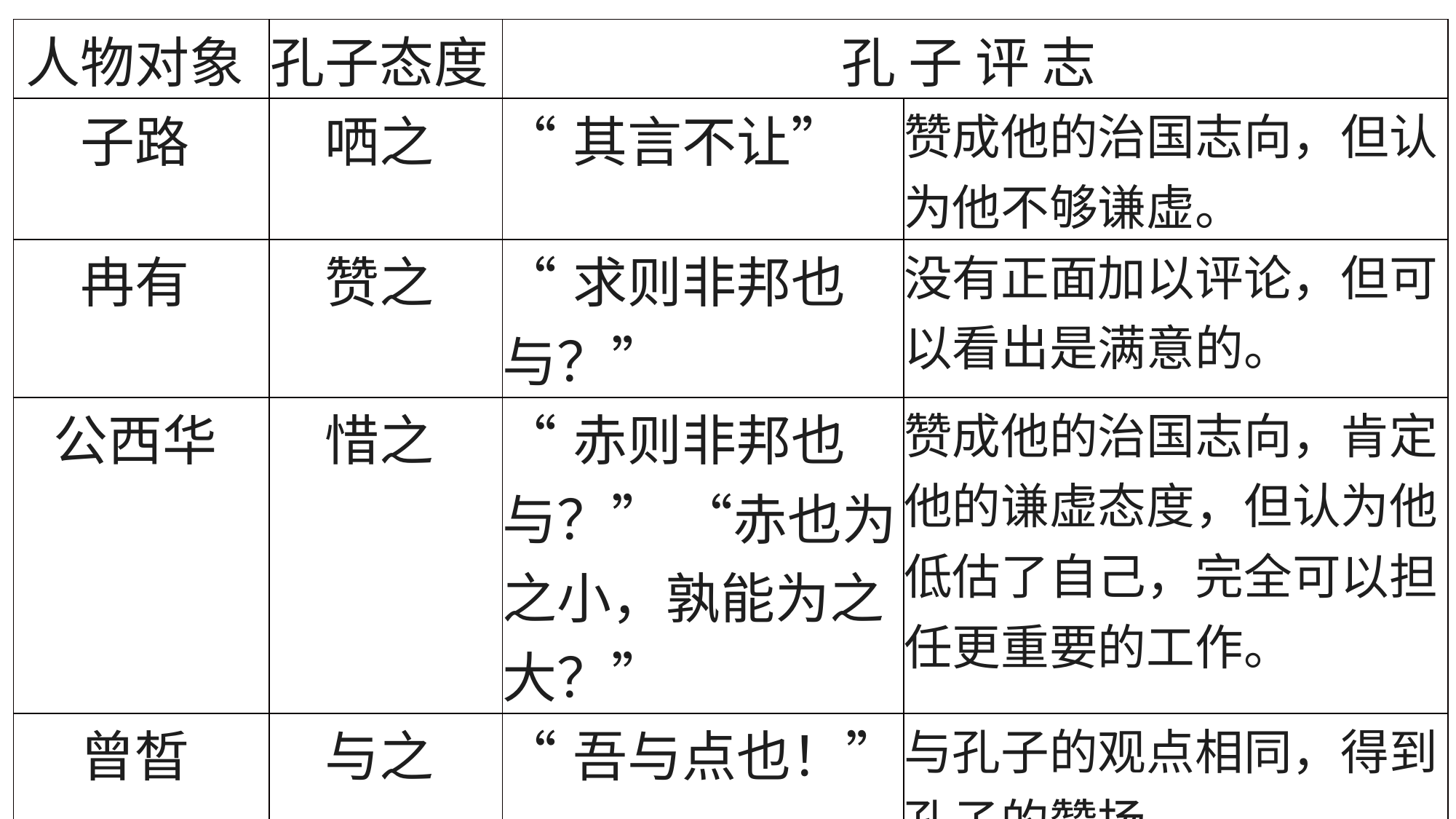

| 人物对象 | 孔子态度 | 孔 子 评 志 |  |
| --- | --- | --- | --- |
| 子路 | 哂之 | “其言不让” | 赞成他的治国志向，但认为他不够谦虚。 |
| 冉有 | 赞之 | “求则非邦也与？” | 没有正面加以评论，但可以看出是满意的。 |
| 公西华 | 惜之 | “赤则非邦也与？” “赤也为之小，孰能为之大？” | 赞成他的治国志向，肯定他的谦虚态度，但认为他低估了自己，完全可以担任更重要的工作。 |
| 曾晳 | 与之 | “吾与点也！” | 与孔子的观点相同，得到孔子的赞扬。 |